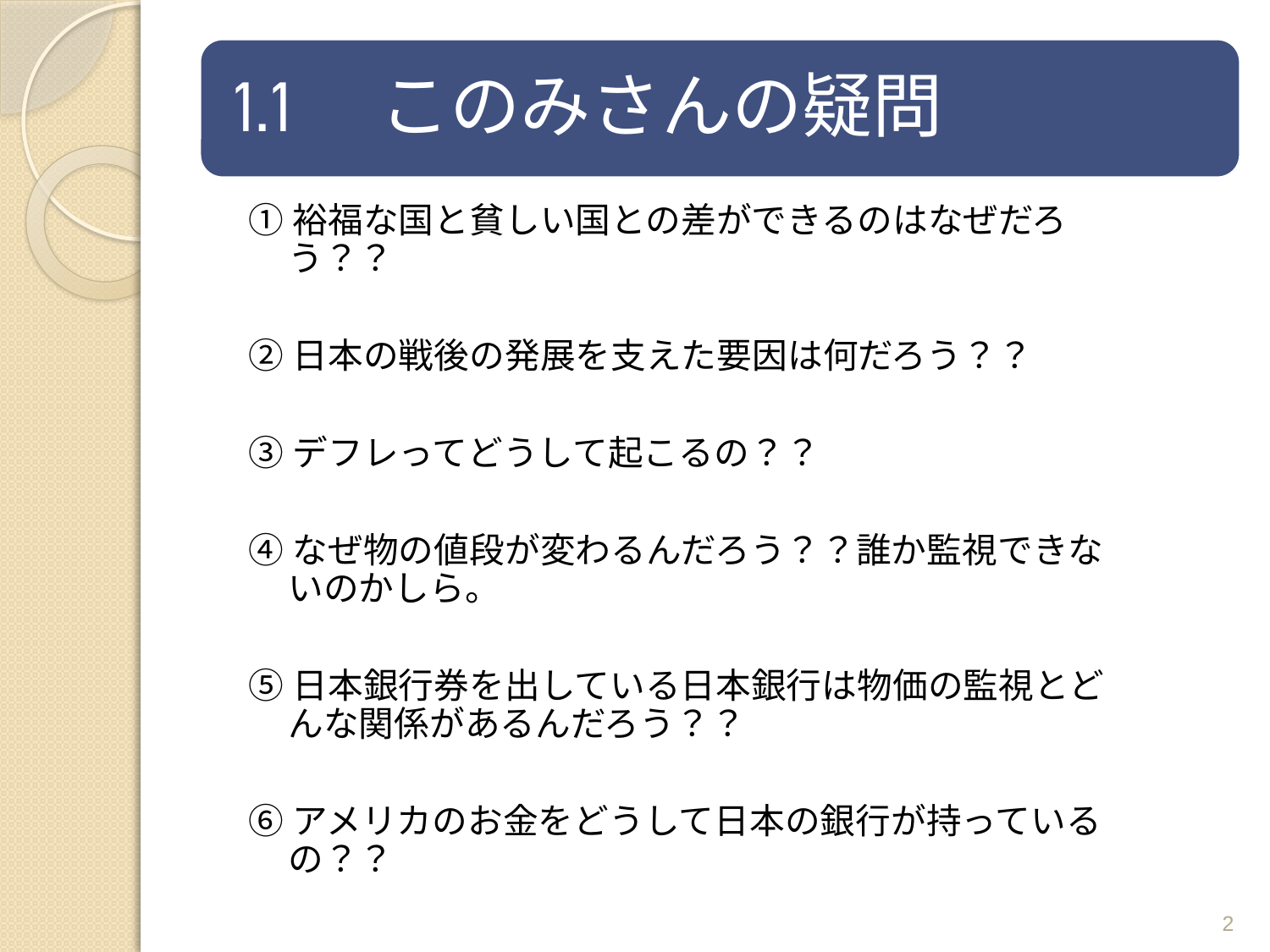

1.1　このみさんの疑問
①裕福な国と貧しい国との差ができるのはなぜだろう？？

②日本の戦後の発展を支えた要因は何だろう？？

③デフレってどうして起こるの？？

④なぜ物の値段が変わるんだろう？？誰か監視できないのかしら。

⑤日本銀行券を出している日本銀行は物価の監視とどんな関係があるんだろう？？

⑥アメリカのお金をどうして日本の銀行が持っているの？？
2